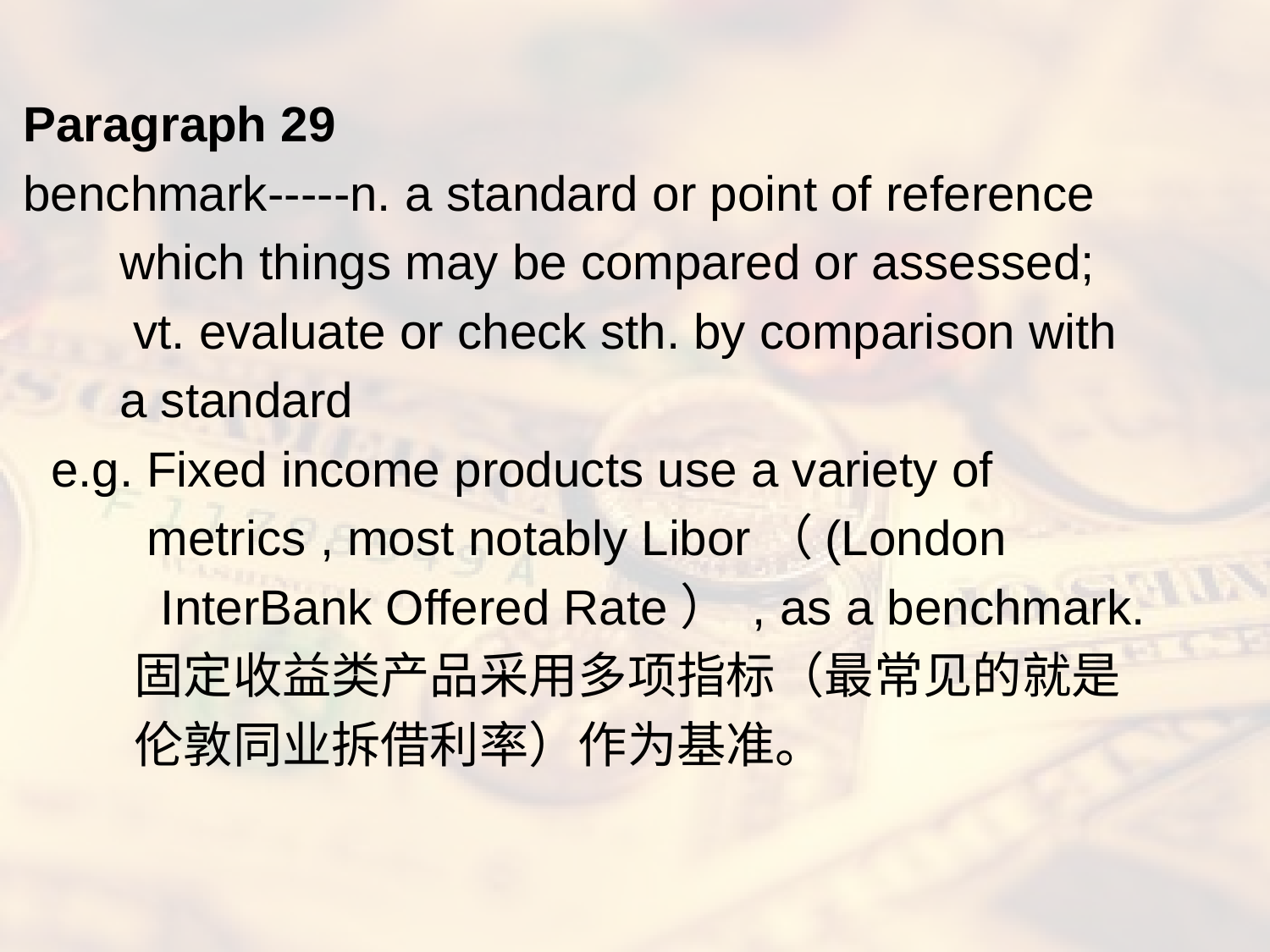

#
Paragraph 29
benchmark-----n. a standard or point of reference
       which things may be compared or assessed;
        vt. evaluate or check sth. by comparison with
       a standard
  e.g. Fixed income products use a variety of
         metrics , most notably Libor（(London
          InterBank Offered Rate） , as a benchmark.
         固定收益类产品采用多项指标（最常见的就是
         伦敦同业拆借利率）作为基准。